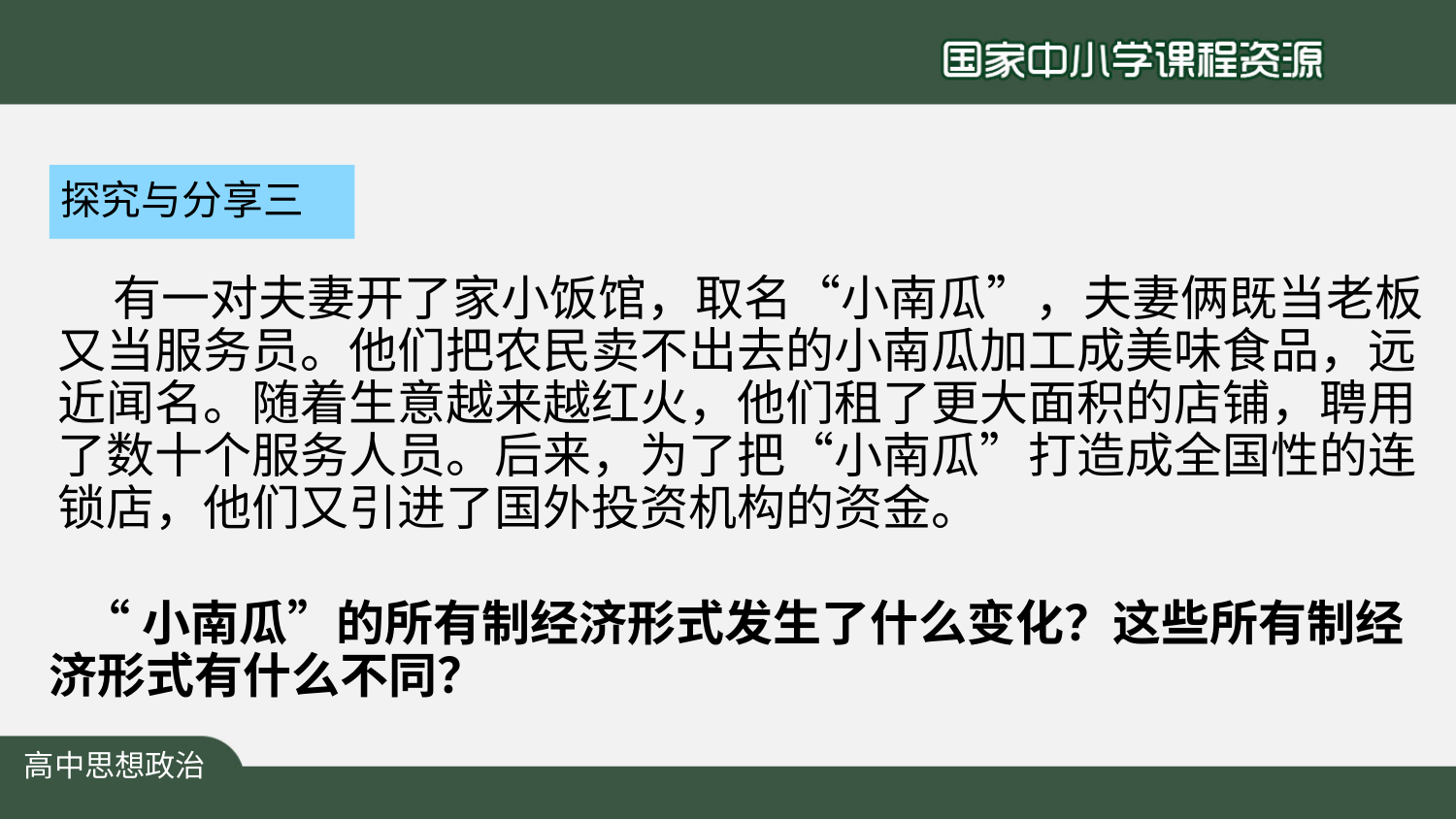

# 探究与分享三
    有一对夫妻开了家小饭馆，取名“小南瓜”，夫妻俩既当老板又当服务员。他们把农民卖不出去的小南瓜加工成美味食品，远近闻名。随着生意越来越红火，他们租了更大面积的店铺，聘用了数十个服务人员。后来，为了把“小南瓜”打造成全国性的连锁店，他们又引进了国外投资机构的资金。
   “小南瓜”的所有制经济形式发生了什么变化？这些所有制经济形式有什么不同？